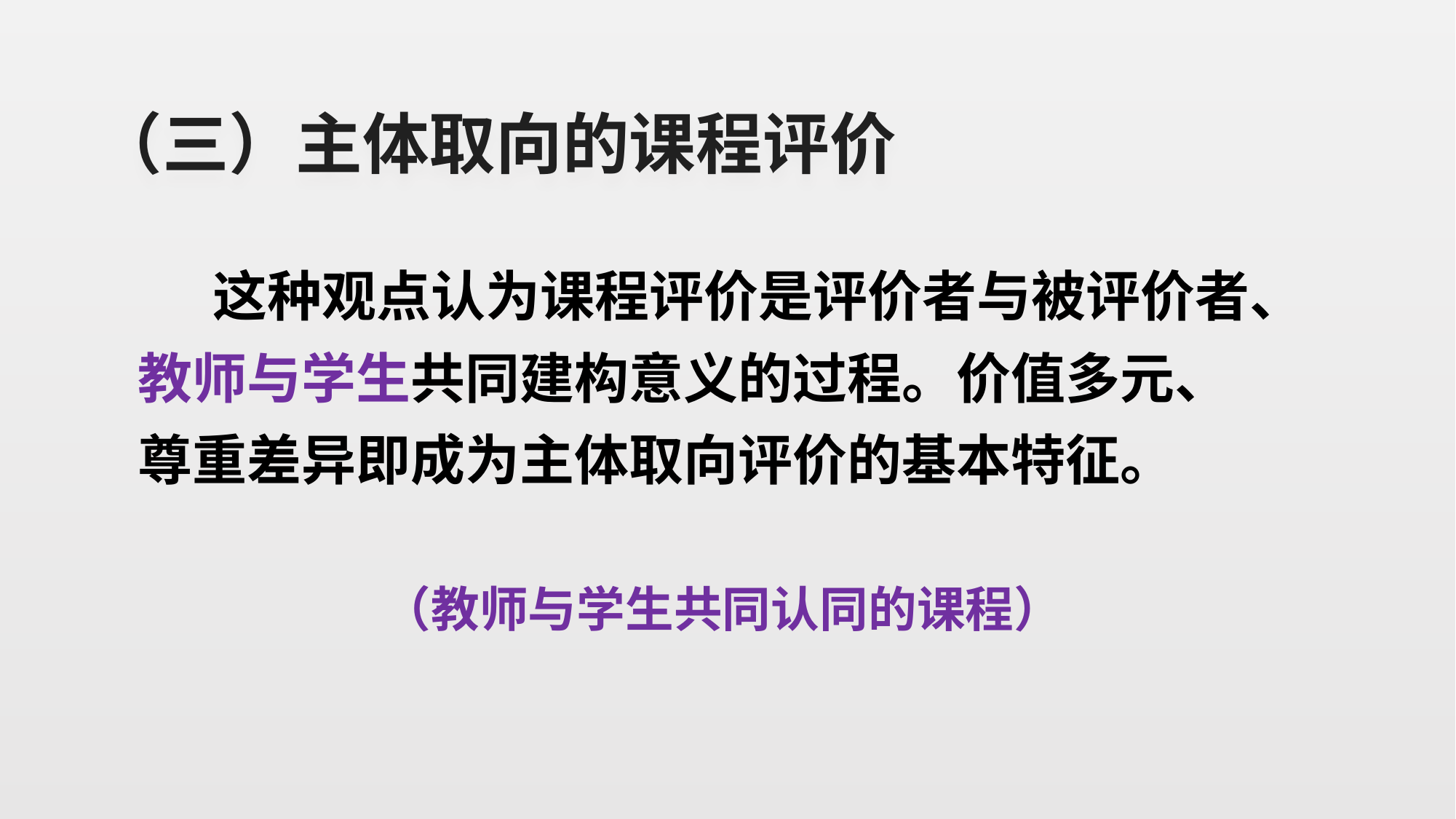

# （三）主体取向的课程评价
     这种观点认为课程评价是评价者与被评价者、教师与学生共同建构意义的过程。价值多元、尊重差异即成为主体取向评价的基本特征。

                     （教师与学生共同认同的课程）